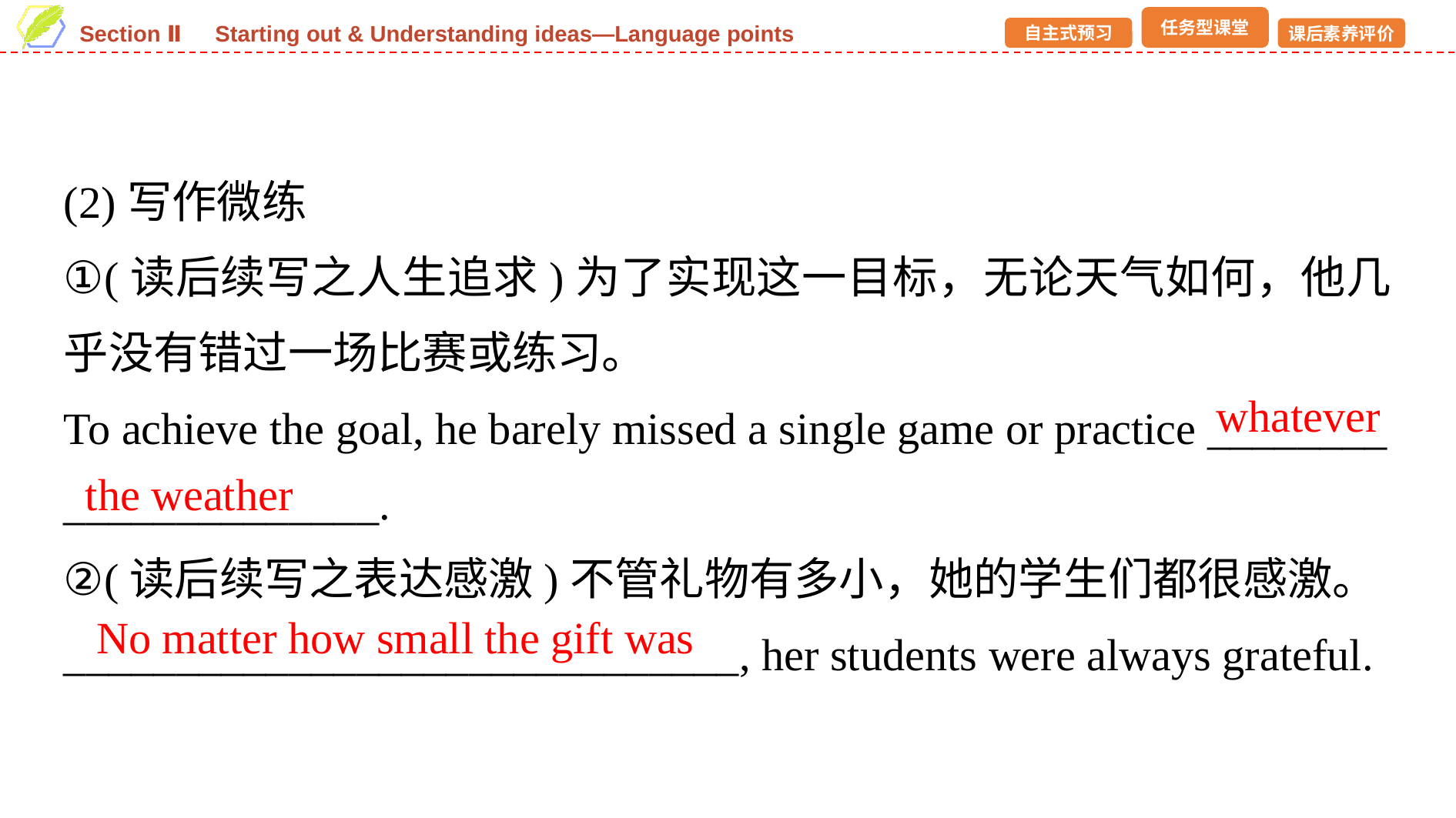

(2)写作微练
①(读后续写之人生追求)为了实现这一目标，无论天气如何，他几乎没有错过一场比赛或练习。
To achieve the goal, he barely missed a single game or practice ________ ______________.
②(读后续写之表达感激)不管礼物有多小，她的学生们都很感激。
______________________________, her students were always grateful.
whatever
the weather
No matter how small the gift was